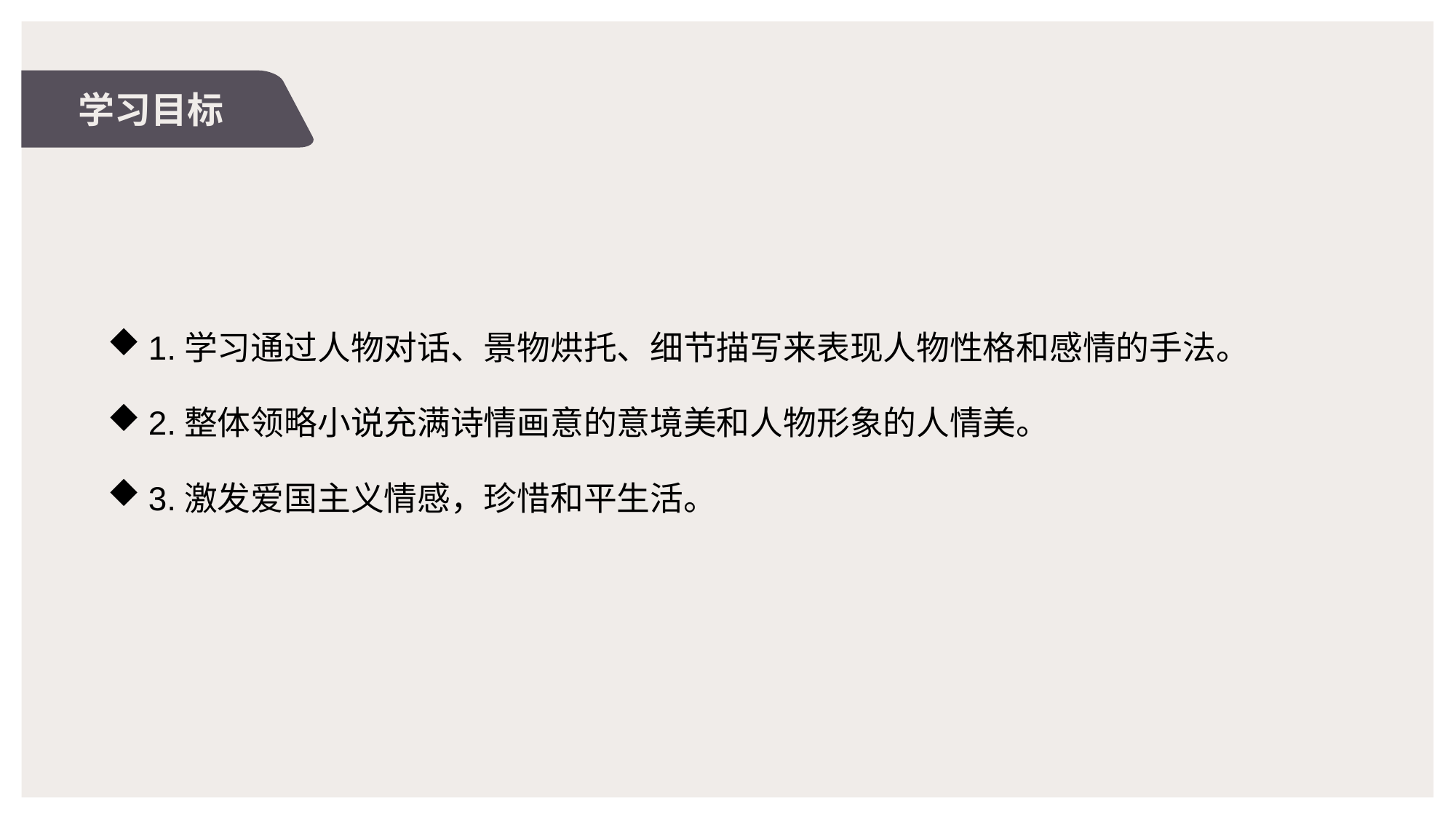

学习目标

1.学习通过人物对话、景物烘托、细节描写来表现人物性格和感情的手法。
2.整体领略小说充满诗情画意的意境美和人物形象的人情美。
3.激发爱国主义情感，珍惜和平生活。